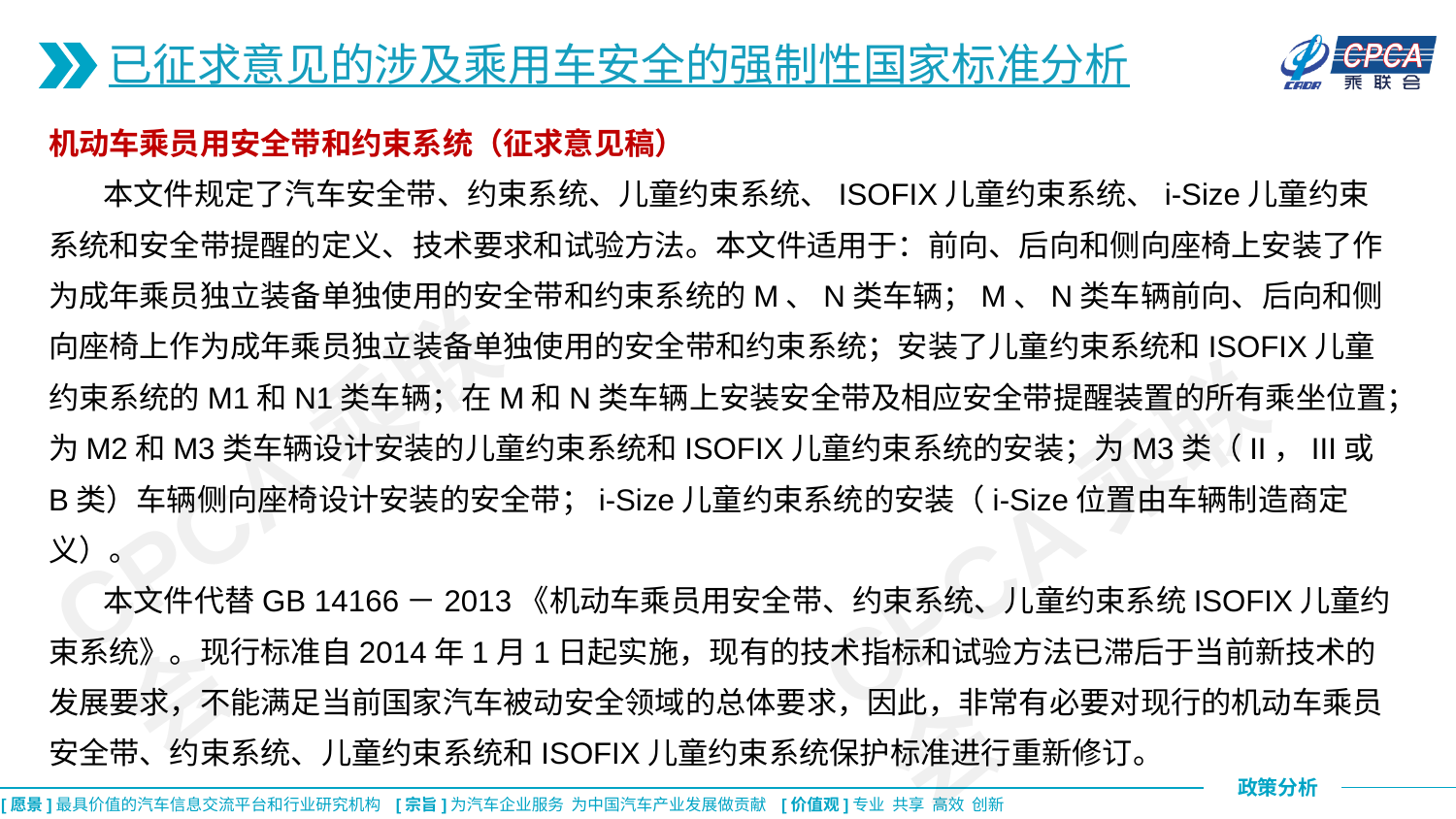

已征求意见的涉及乘用车安全的强制性国家标准分析
机动车乘员用安全带和约束系统（征求意见稿）
       本文件规定了汽车安全带、约束系统、儿童约束系统、ISOFIX儿童约束系统、i-Size儿童约束系统和安全带提醒的定义、技术要求和试验方法。本文件适用于：前向、后向和侧向座椅上安装了作为成年乘员独立装备单独使用的安全带和约束系统的M、N类车辆；M、N类车辆前向、后向和侧向座椅上作为成年乘员独立装备单独使用的安全带和约束系统；安装了儿童约束系统和ISOFIX儿童约束系统的M1和N1类车辆；在M和N类车辆上安装安全带及相应安全带提醒装置的所有乘坐位置；为M2和M3类车辆设计安装的儿童约束系统和ISOFIX儿童约束系统的安装；为M3类（II，III或B类）车辆侧向座椅设计安装的安全带；i-Size儿童约束系统的安装（i-Size位置由车辆制造商定义）。
       本文件代替GB 14166－2013《机动车乘员用安全带、约束系统、儿童约束系统ISOFIX儿童约束系统》。现行标准自2014年1月1日起实施，现有的技术指标和试验方法已滞后于当前新技术的发展要求，不能满足当前国家汽车被动安全领域的总体要求，因此，非常有必要对现行的机动车乘员安全带、约束系统、儿童约束系统和ISOFIX儿童约束系统保护标准进行重新修订。
CPCA乘联会
CPCA乘联会